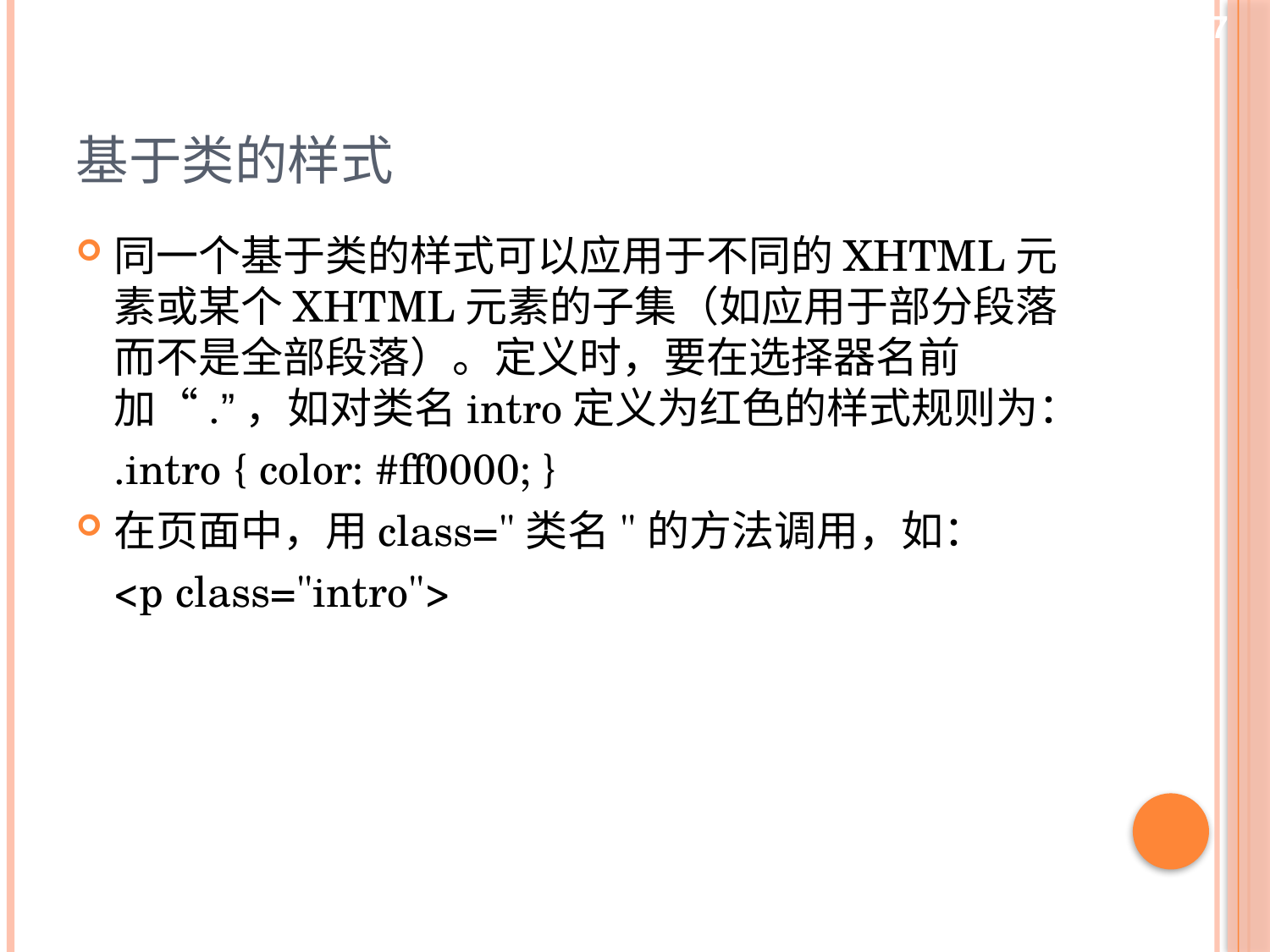

27
# 基于类的样式
同一个基于类的样式可以应用于不同的XHTML元素或某个XHTML元素的子集（如应用于部分段落而不是全部段落）。定义时，要在选择器名前加“.”，如对类名intro定义为红色的样式规则为：
	.intro { color: #ff0000; }
在页面中，用class="类名"的方法调用，如：
	<p class="intro">